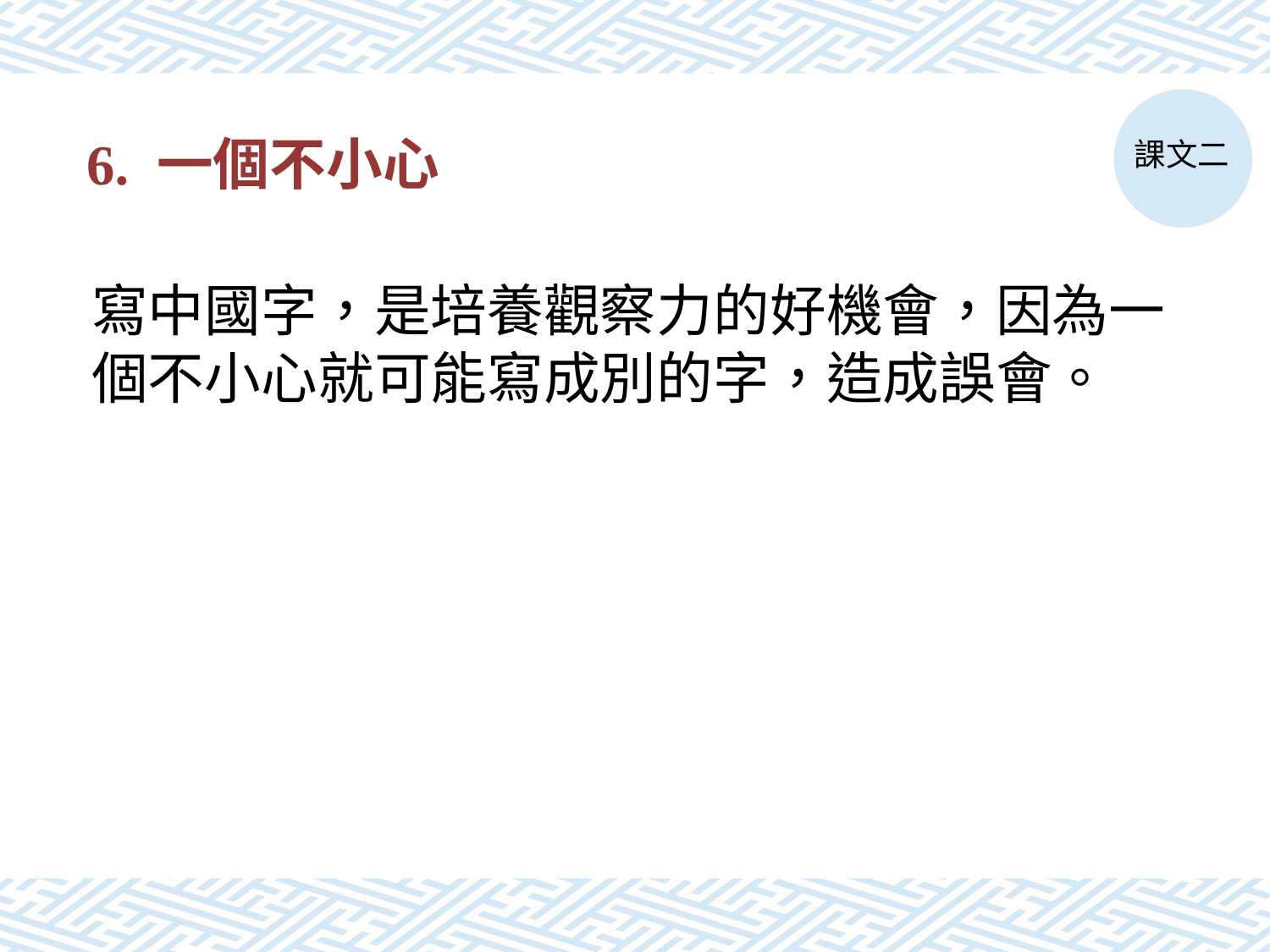

課文二
# 6. 一個不小心
寫中國字，是培養觀察力的好機會，因為一個不小心就可能寫成別的字，造成誤會。